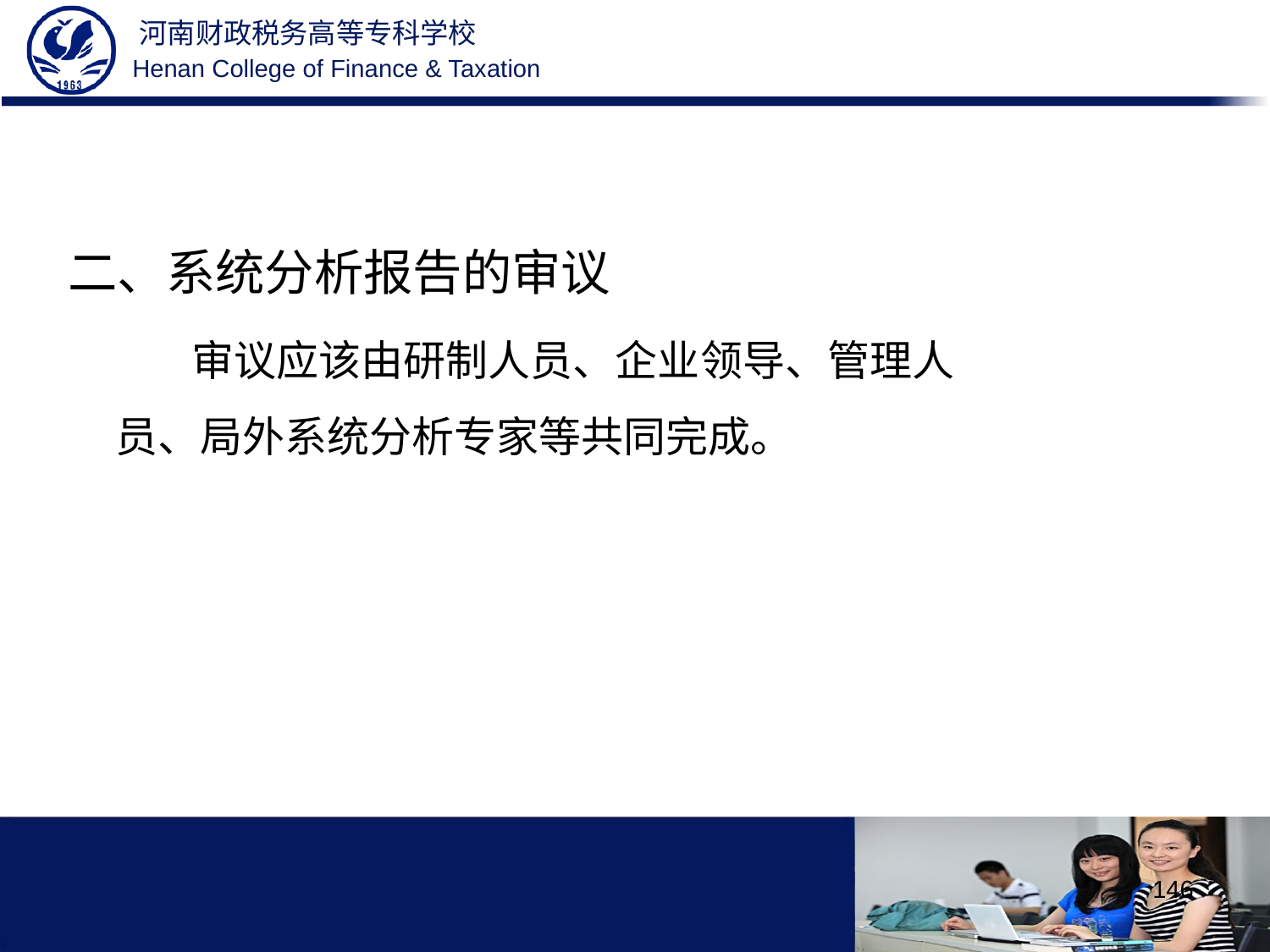

二、系统分析报告的审议
            审议应该由研制人员、企业领导、管理人员、局外系统分析专家等共同完成。

146